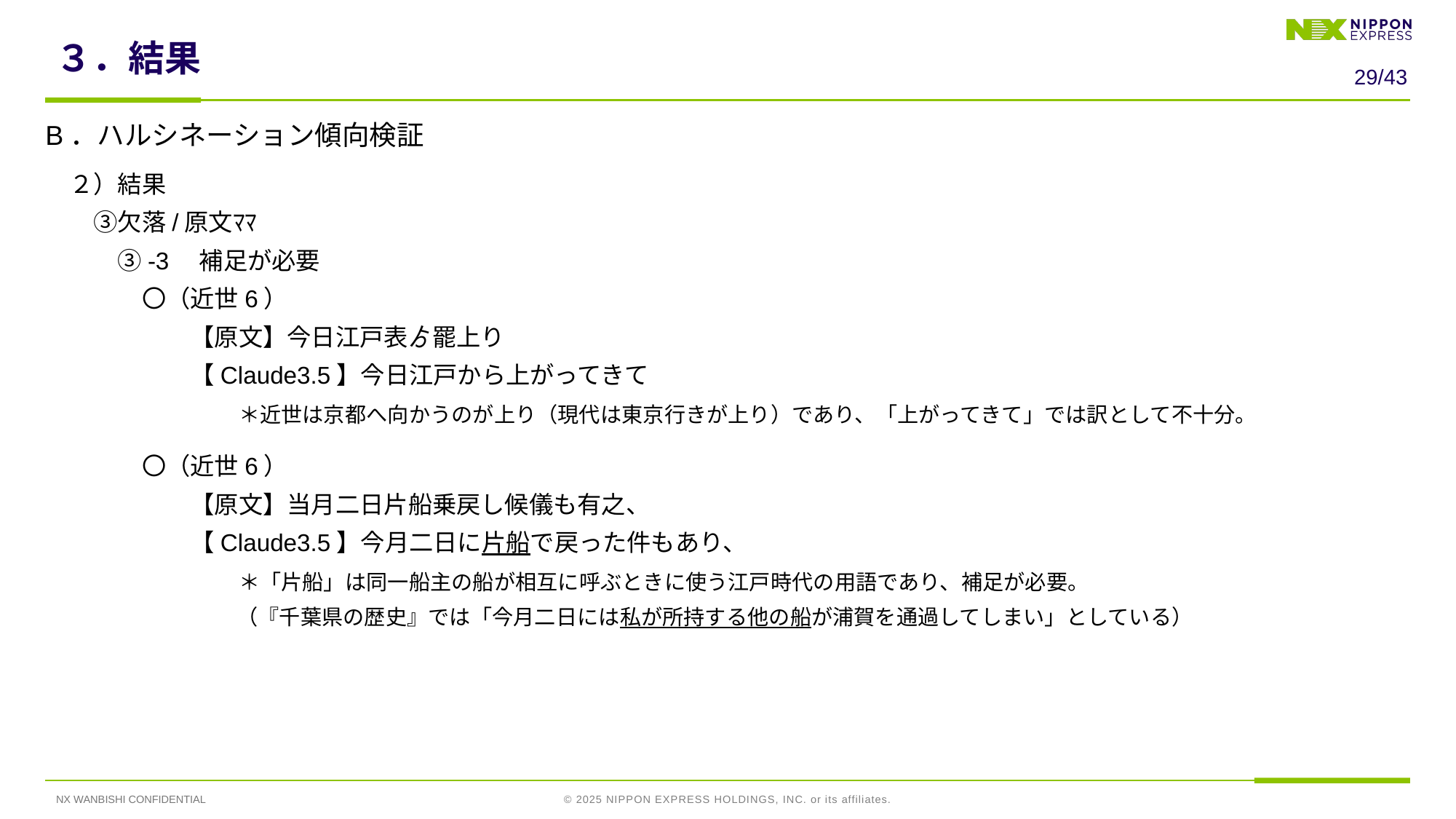

# ３．結果
29/43
B．ハルシネーション傾向検証
　２）結果
　　③欠落/原文ﾏﾏ
　　　③-3　補足が必要
　　　　〇（近世6）
　　　　　　【原文】今日江戸表ゟ罷上り
　　　　　　【Claude3.5】今日江戸から上がってきて
　　　　　　　　＊近世は京都へ向かうのが上り（現代は東京行きが上り）であり、「上がってきて」では訳として不十分。

　　　　〇（近世6）
　　　　　　【原文】当月二日片船乗戻し候儀も有之、
　　　　　　【Claude3.5】今月二日に片船で戻った件もあり、
　　　　　　　　＊「片船」は同一船主の船が相互に呼ぶときに使う江戸時代の用語であり、補足が必要。
　　　　　　　　　（『千葉県の歴史』では「今月二日には私が所持する他の船が浦賀を通過してしまい」としている）

NX WANBISHI CONFIDENTIAL